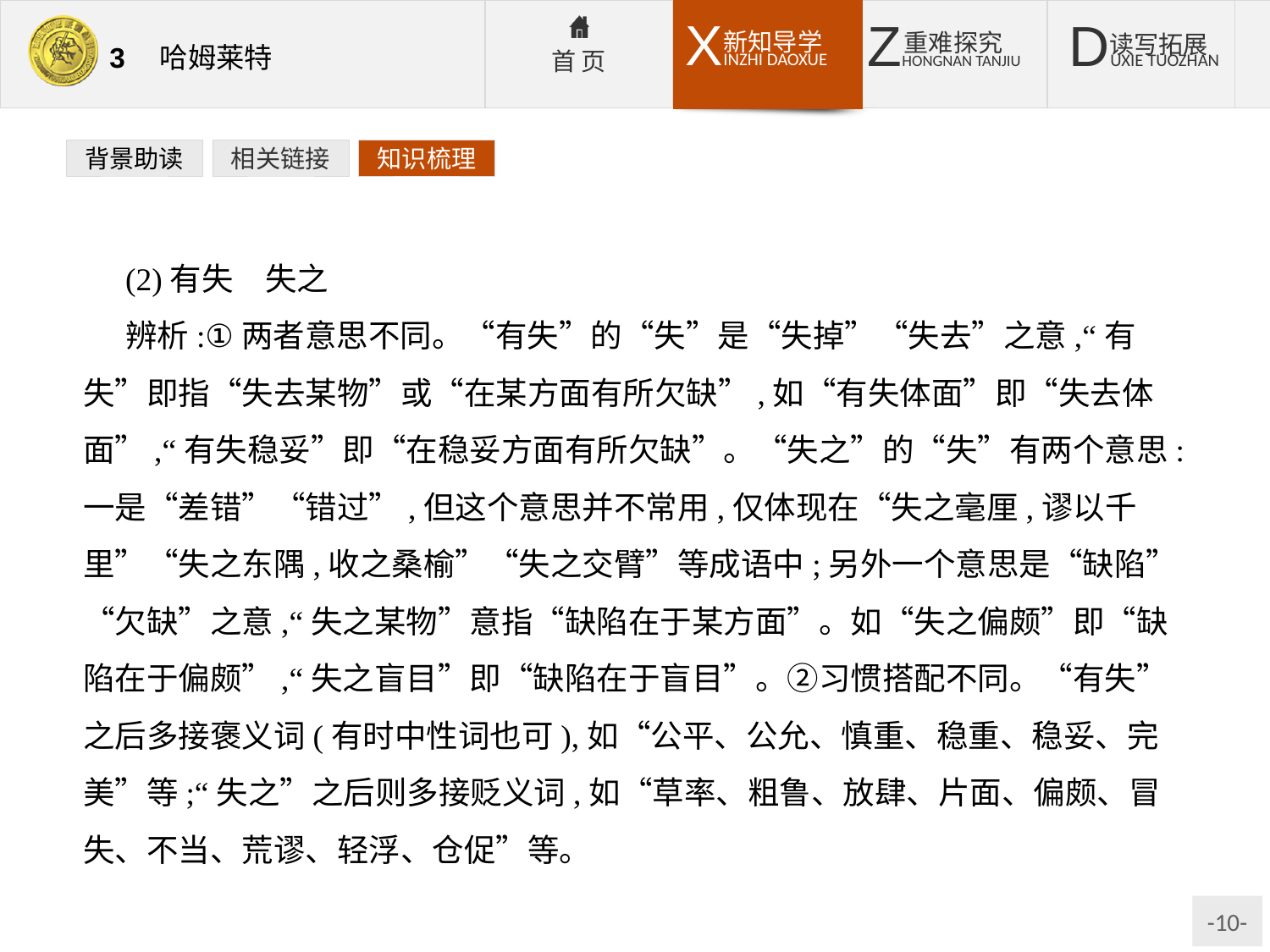

背景助读
相关链接
知识梳理
(2)有失　失之
辨析:①两者意思不同。“有失”的“失”是“失掉”“失去”之意,“有失”即指“失去某物”或“在某方面有所欠缺”,如“有失体面”即“失去体面”,“有失稳妥”即“在稳妥方面有所欠缺”。“失之”的“失”有两个意思:一是“差错”“错过”,但这个意思并不常用,仅体现在“失之毫厘,谬以千里”“失之东隅,收之桑榆”“失之交臂”等成语中;另外一个意思是“缺陷”“欠缺”之意,“失之某物”意指“缺陷在于某方面”。如“失之偏颇”即“缺陷在于偏颇”,“失之盲目”即“缺陷在于盲目”。②习惯搭配不同。“有失”之后多接褒义词(有时中性词也可),如“公平、公允、慎重、稳重、稳妥、完美”等;“失之”之后则多接贬义词,如“草率、粗鲁、放肆、片面、偏颇、冒失、不当、荒谬、轻浮、仓促”等。